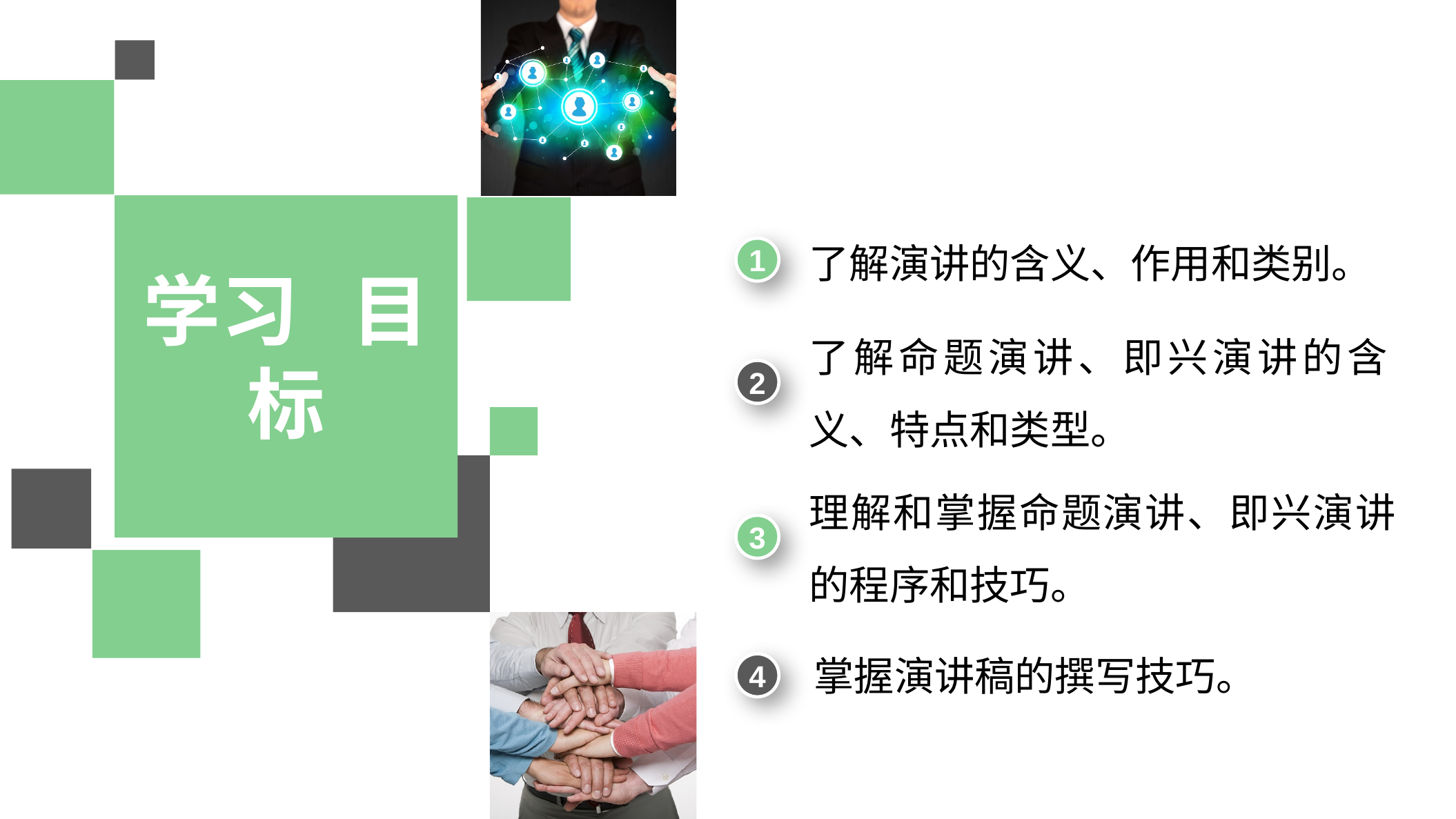

了解演讲的含义、作用和类别。
1
学习   目标
了解命题演讲、即兴演讲的含义、特点和类型。
2

理解和掌握命题演讲、即兴演讲的程序和技巧。

3

掌握演讲稿的撰写技巧。
4